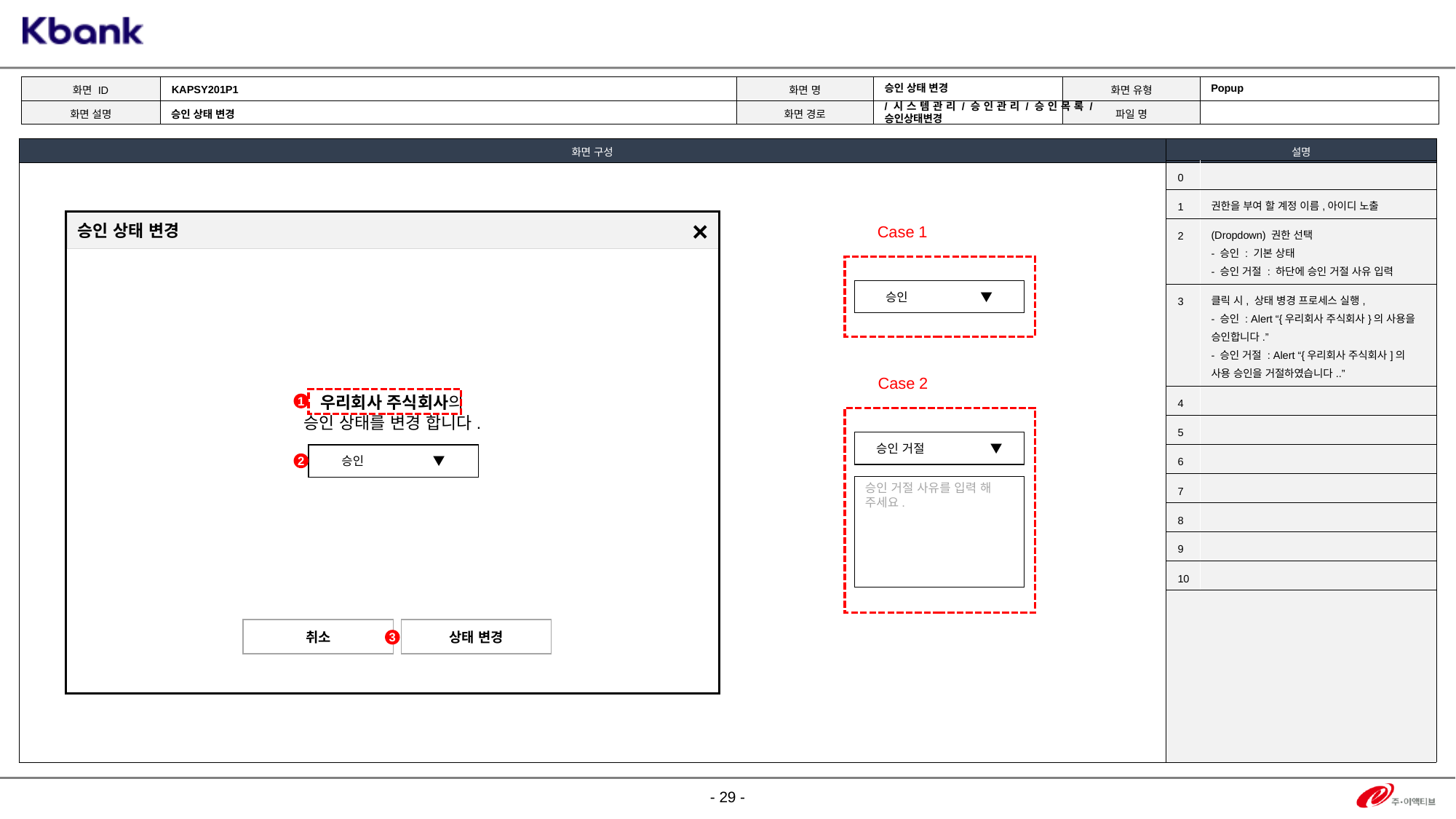

KAPSY201P1
Popup
승인 상태 변경
/시스템관리/승인관리/승인목록/승인상태변경

승인 상태 변경
| 0 |  |
| --- | --- |
| 1 | 권한을 부여 할 계정 이름,아이디 노출 |
| 2 | (Dropdown) 권한 선택 - 승인 : 기본 상태 - 승인 거절 : 하단에 승인 거절 사유 입력 |
| 3 | 클릭 시, 상태 병경 프로세스 실행, - 승인 : Alert “{우리회사 주식회사}의 사용을 승인합니다.” - 승인 거절 : Alert “{우리회사 주식회사]의 사용 승인을 거절하였습니다..” |
| 4 |  |
| 5 |  |
| 6 |  |
| 7 |  |
| 8 |  |
| 9 |  |
| 10 |  |

승인 상태 변경
×
Case 1

승인                     ▼
Case 2
우리회사 주식회사의
승인 상태를 변경 합니다.

1

승인 거절                   ▼
승인                    ▼
2
승인 거절 사유를 입력 해 주세요.
취소
상태 변경
3